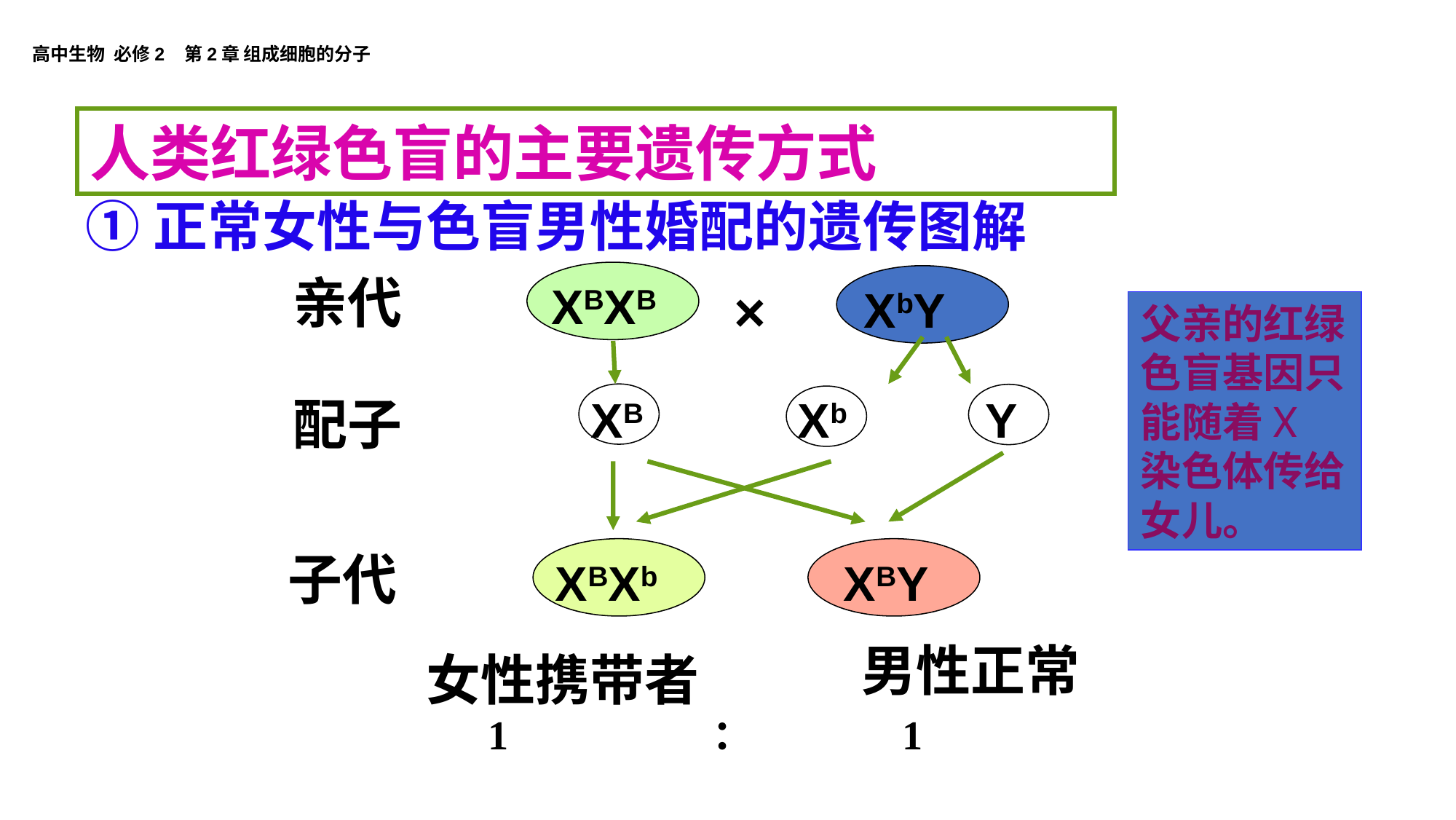

人类红绿色盲的主要遗传方式
①正常女性与色盲男性婚配的遗传图解
亲代

XBXB

 XbY
×
父亲的红绿色盲基因只能随着X染色体传给女儿。

Xb

配子

XB
Y

XBXb

 XBY
子代
男性正常
  女性携带者
1                   ：               1